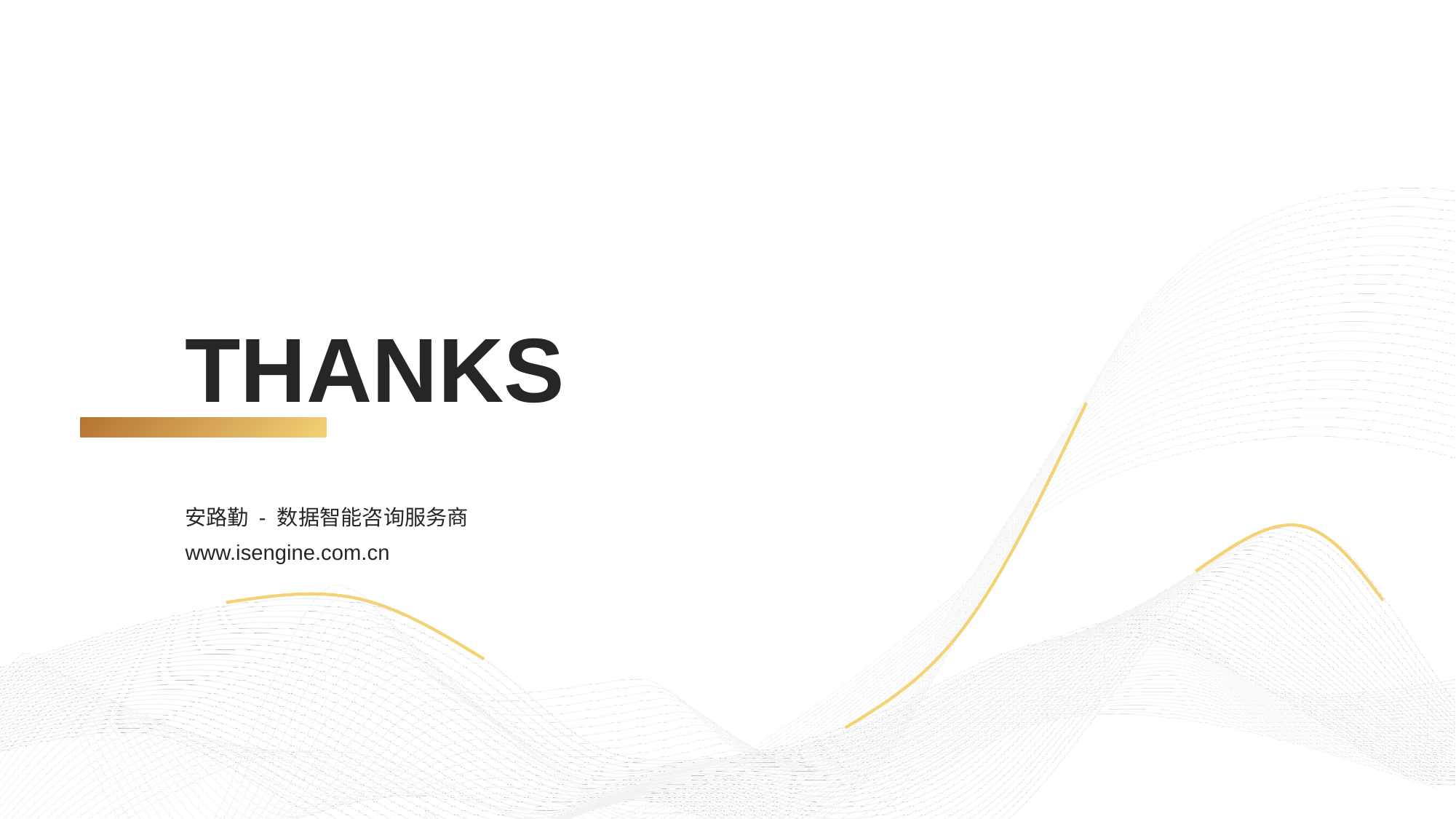

# THAN KS

安路勤 - 数据智能咨询服务商
www.isengine.com.cn